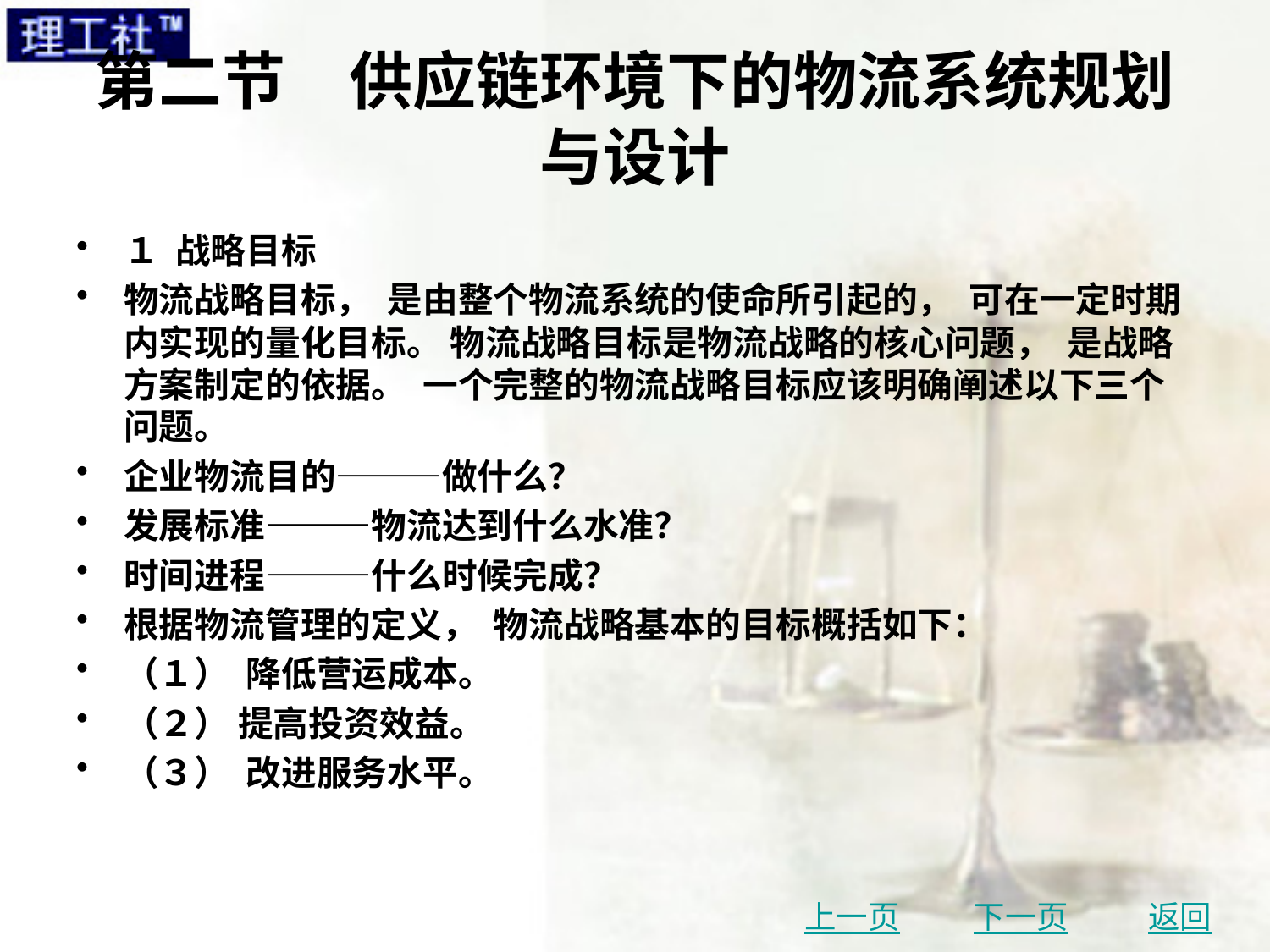

# 第二节　供应链环境下的物流系统规划与设计
１  战略目标
物流战略目标，  是由整个物流系统的使命所引起的，  可在一定时期内实现的量化目标。 物流战略目标是物流战略的核心问题，  是战略方案制定的依据。  一个完整的物流战略目标应该明确阐述以下三个问题。
企业物流目的———做什么？
发展标准———物流达到什么水准？
时间进程———什么时候完成？
根据物流管理的定义，  物流战略基本的目标概括如下：
（１）  降低营运成本。
（２） 提高投资效益。
（３）  改进服务水平。
上一页
下一页
返回